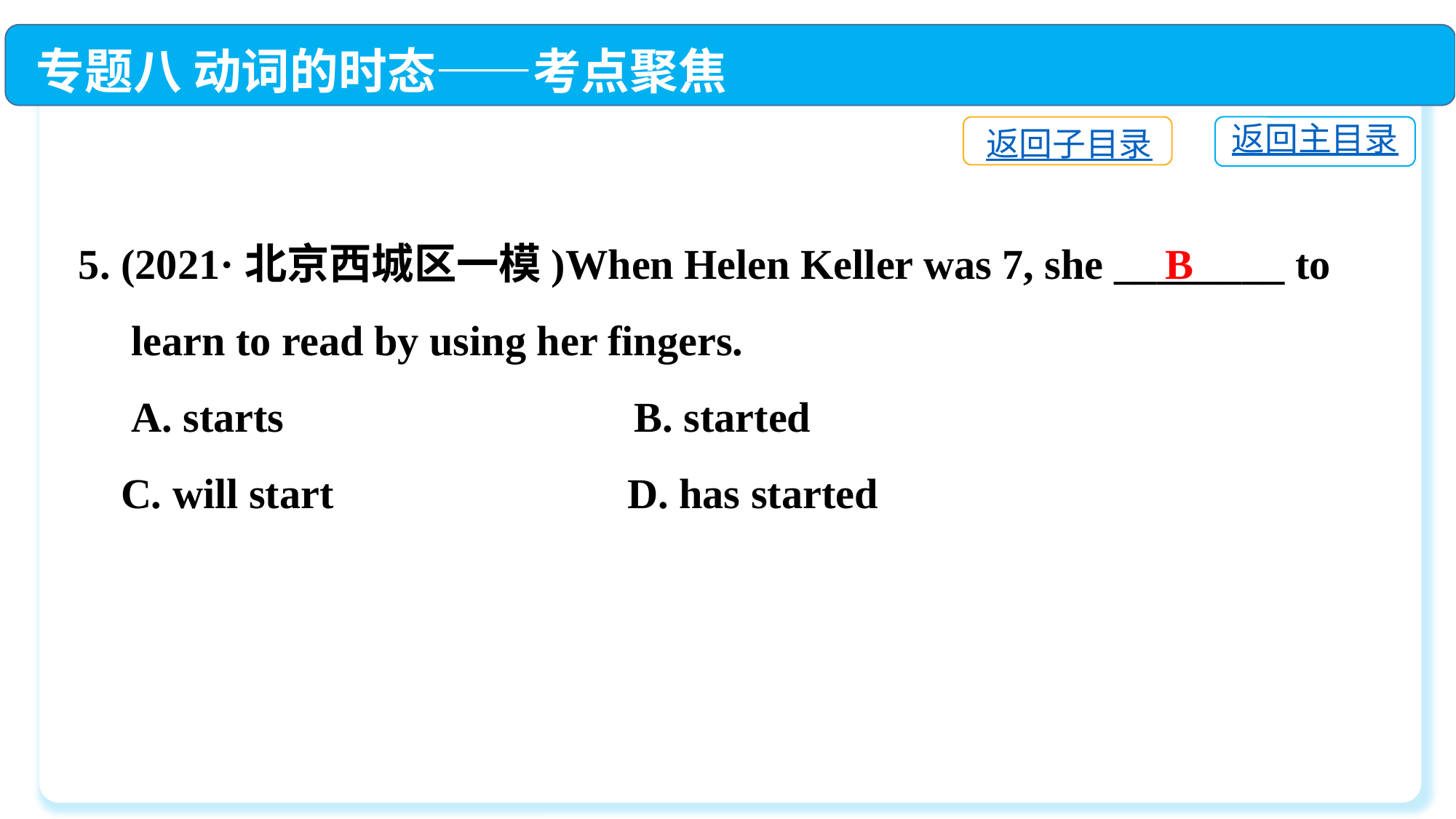

专题八 动词的时态——考点聚焦

返回主目录

返回子目录
5. (2021·北京西城区一模)When Helen Keller was 7, she ________ to
     learn to read by using her fingers.
     A. starts	                                B. started
    C. will start	                     D. has started

B